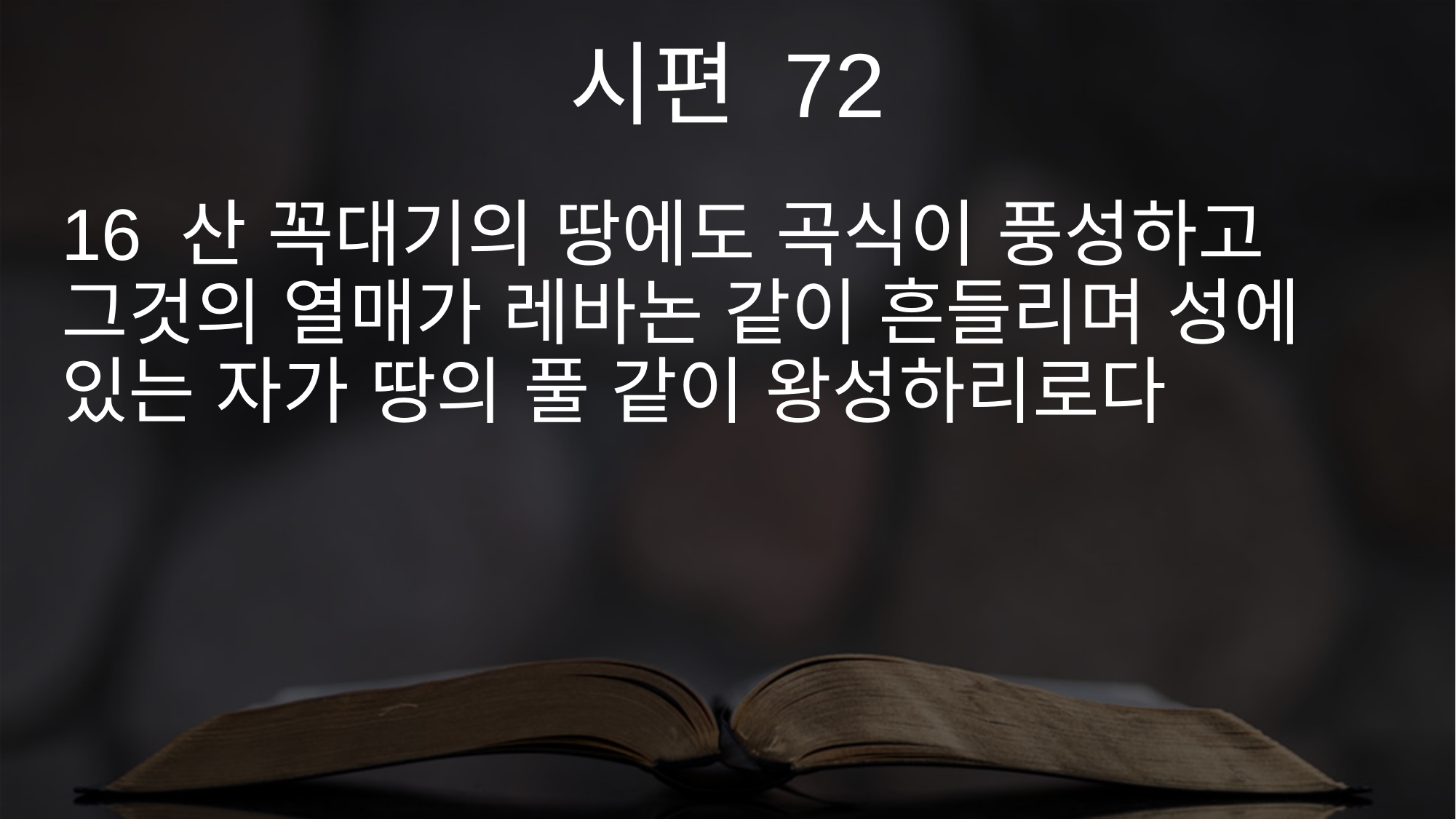

시편 72
16 산 꼭대기의 땅에도 곡식이 풍성하고 그것의 열매가 레바논 같이 흔들리며 성에 있는 자가 땅의 풀 같이 왕성하리로다